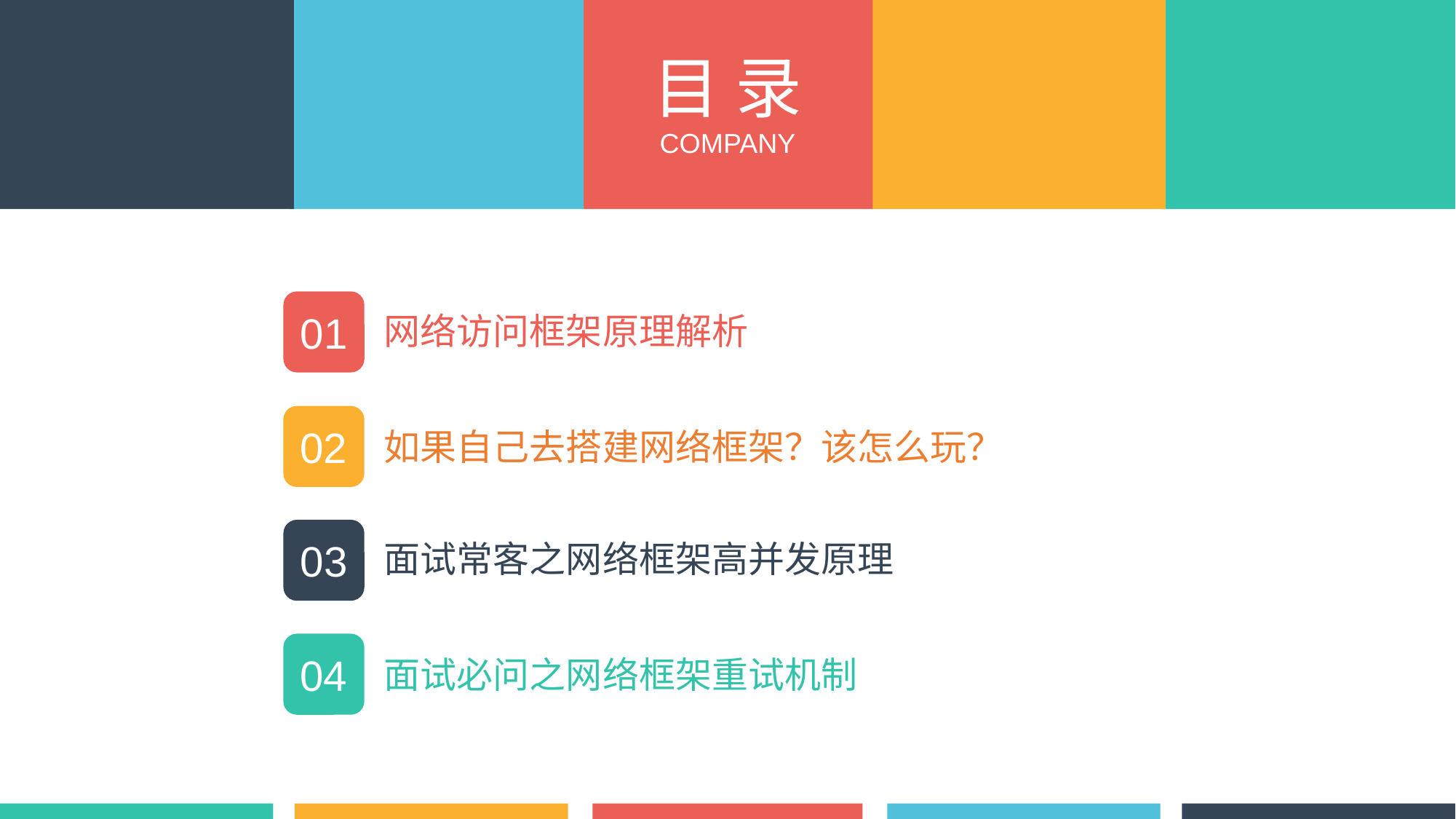

目 录
COMPANY
01
网络访问框架原理解析
02
如果自己去搭建网络框架？该怎么玩？
03
面试常客之网络框架高并发原理
04
面试必问之网络框架重试机制